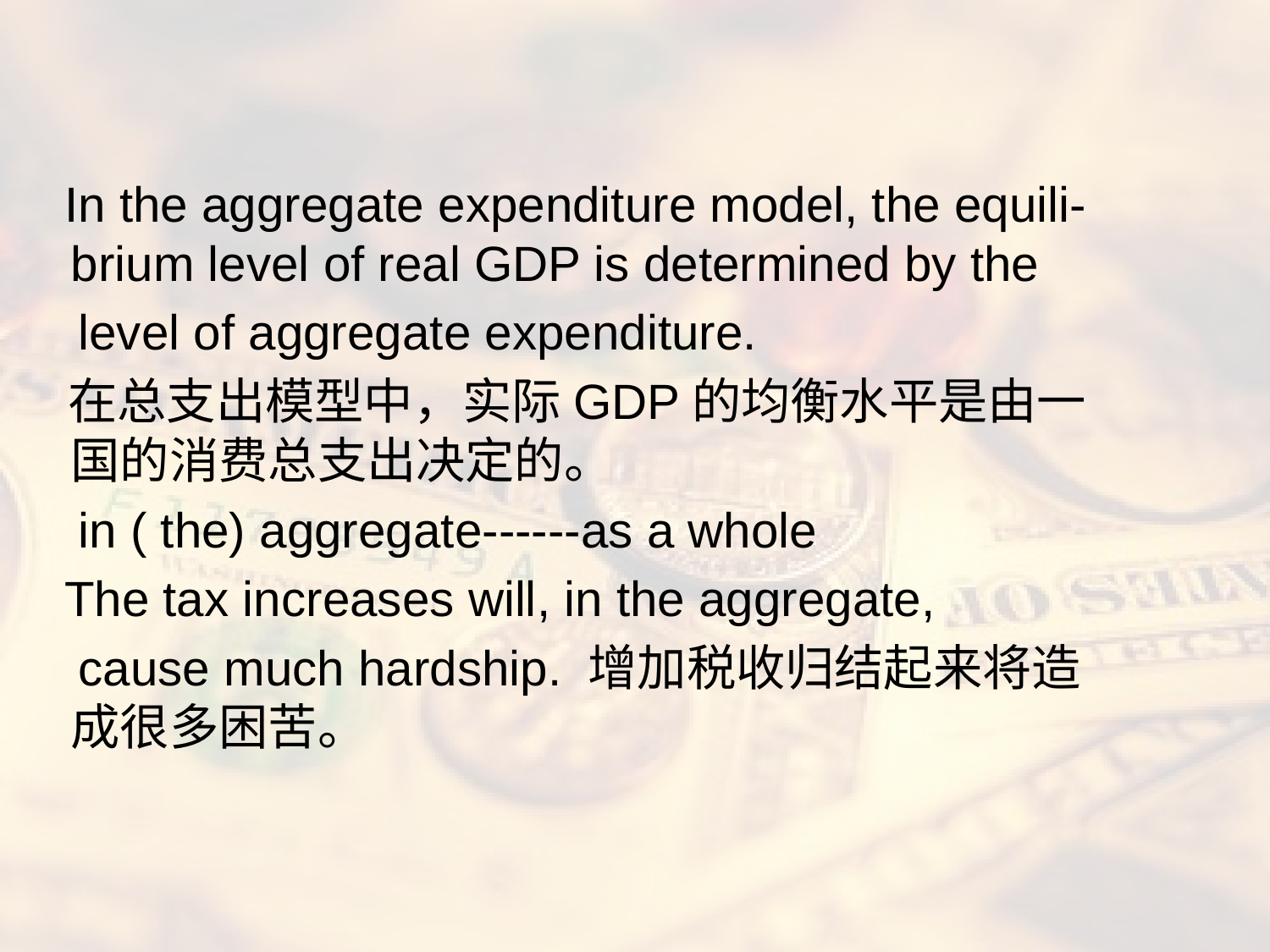

#
   In the aggregate expenditure model, the equili-brium level of real GDP is determined by the
    level of aggregate expenditure.
   在总支出模型中，实际GDP的均衡水平是由一国的消费总支出决定的。
    in ( the) aggregate------as a whole
   The tax increases will, in the aggregate,
    cause much hardship. 增加税收归结起来将造成很多困苦。